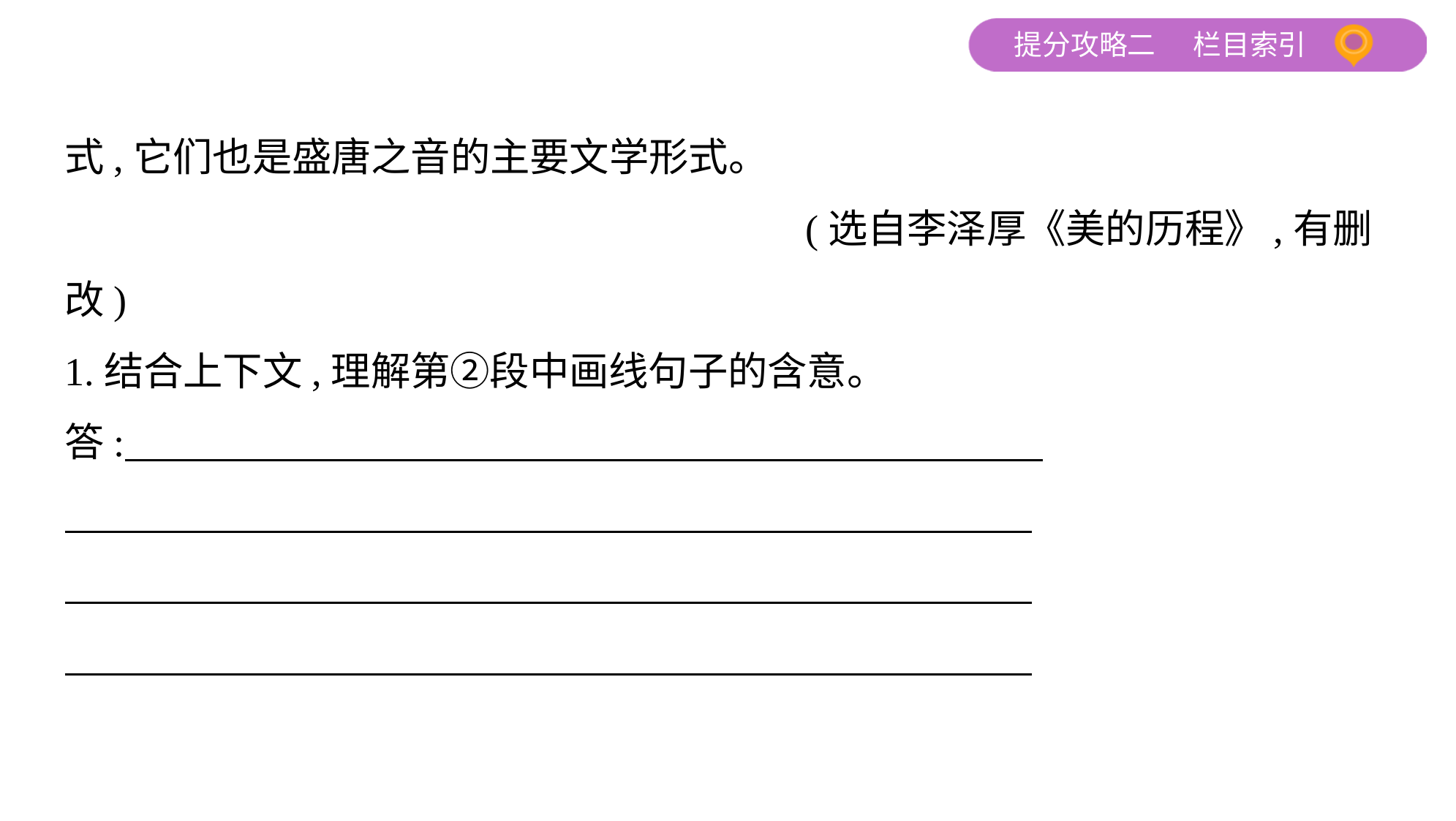

式,它们也是盛唐之音的主要文学形式。
                                                                           (选自李泽厚《美的历程》,有删改)
1.结合上下文,理解第②段中画线句子的含意。
答: